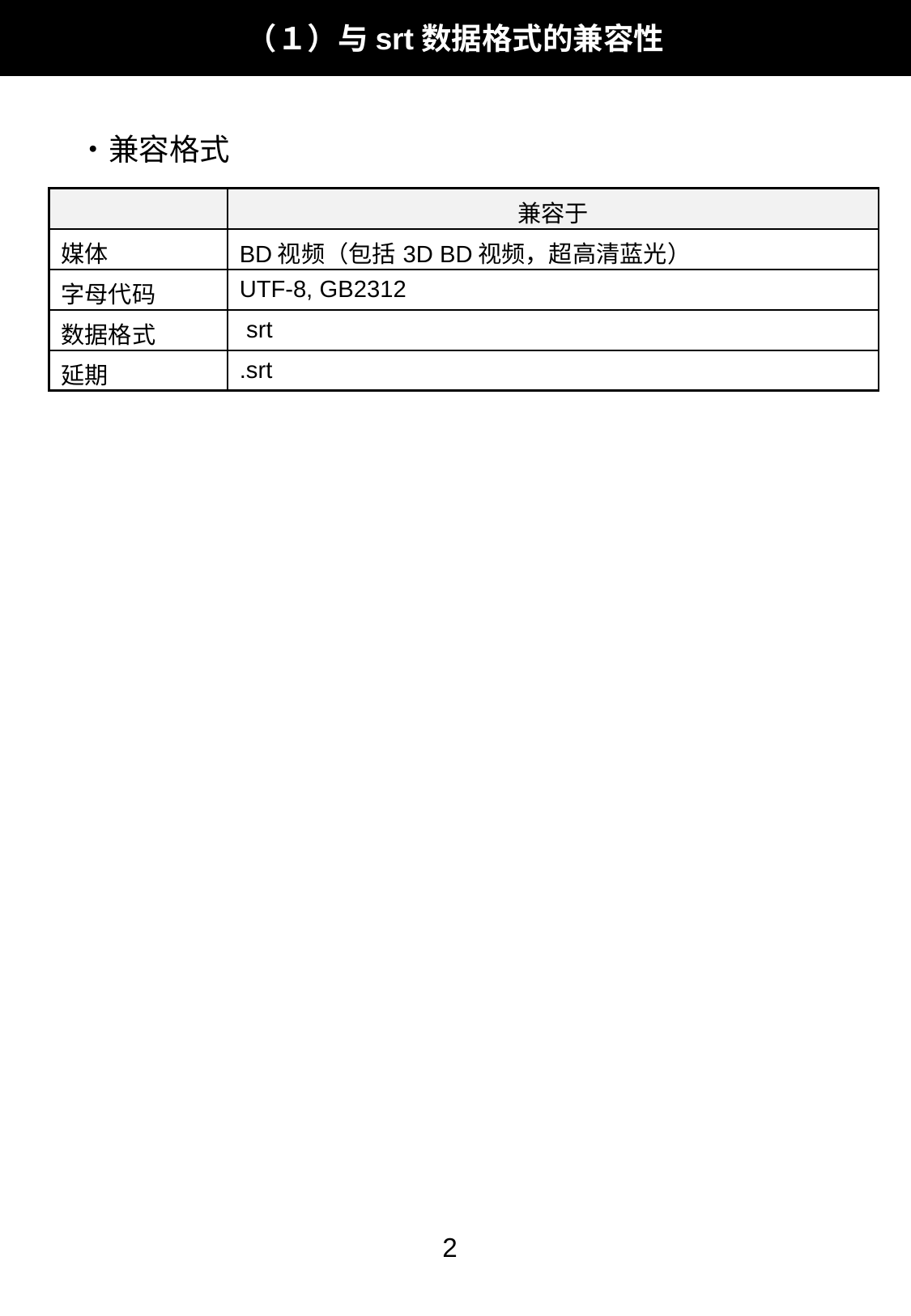

（１）与srt数据格式的兼容性
・兼容格式
|  | 兼容于 |
| --- | --- |
| 媒体 | BD视频（包括3D BD视频，超高清蓝光） |
| 字母代码 | UTF-8, GB2312 |
| 数据格式 | srt |
| 延期 | .srt |
2